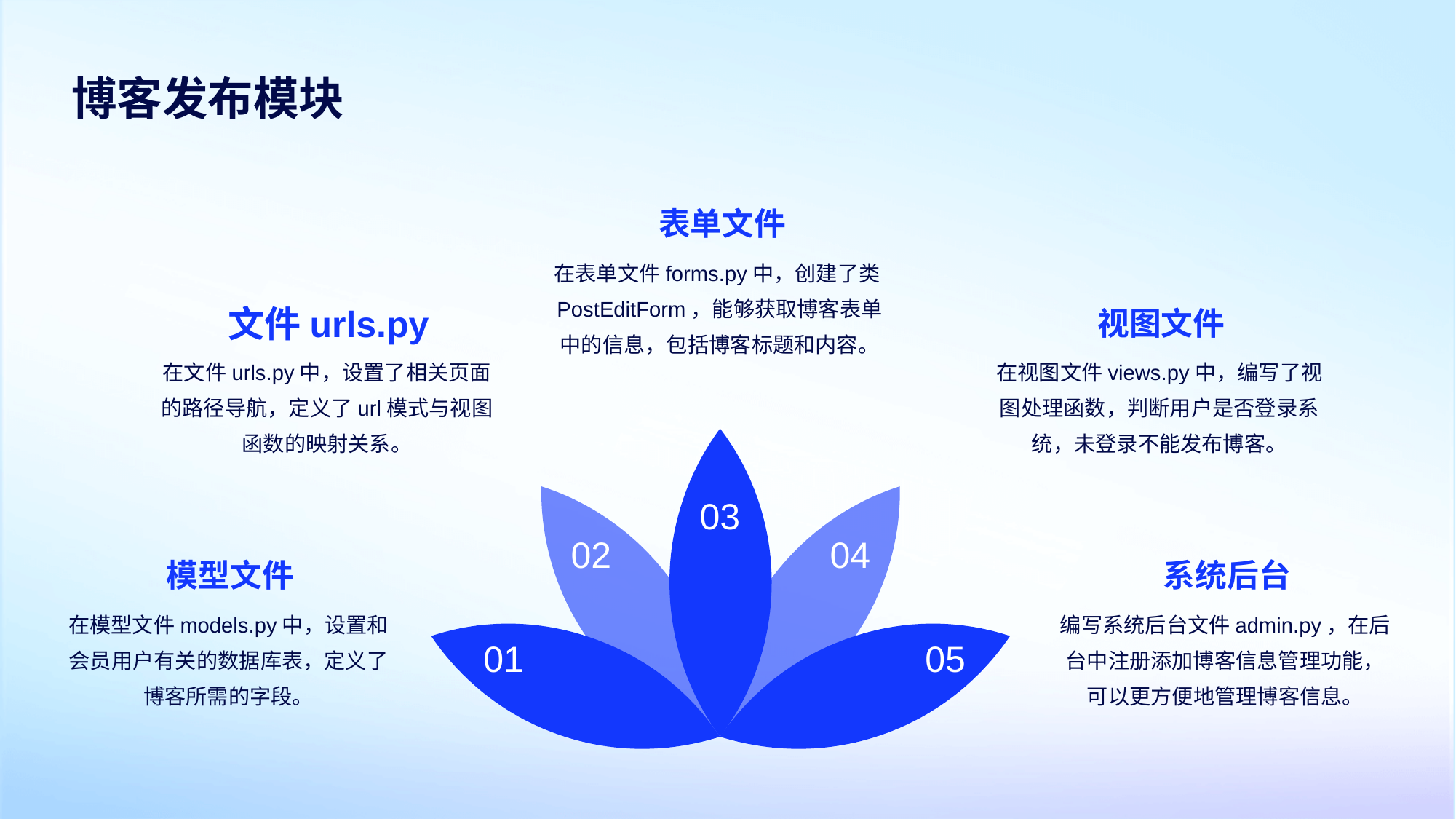

博客发布模块
表单文件
在表单文件forms.py中，创建了类PostEditForm，能够获取博客表单中的信息，包括博客标题和内容。
文件urls.py
视图文件
在文件urls.py中，设置了相关页面的路径导航，定义了url模式与视图函数的映射关系。
在视图文件views.py中，编写了视图处理函数，判断用户是否登录系统，未登录不能发布博客。

03

02
04
模型文件
系统后台
在模型文件models.py中，设置和会员用户有关的数据库表，定义了博客所需的字段。
编写系统后台文件admin.py，在后台中注册添加博客信息管理功能，可以更方便地管理博客信息。

01
05